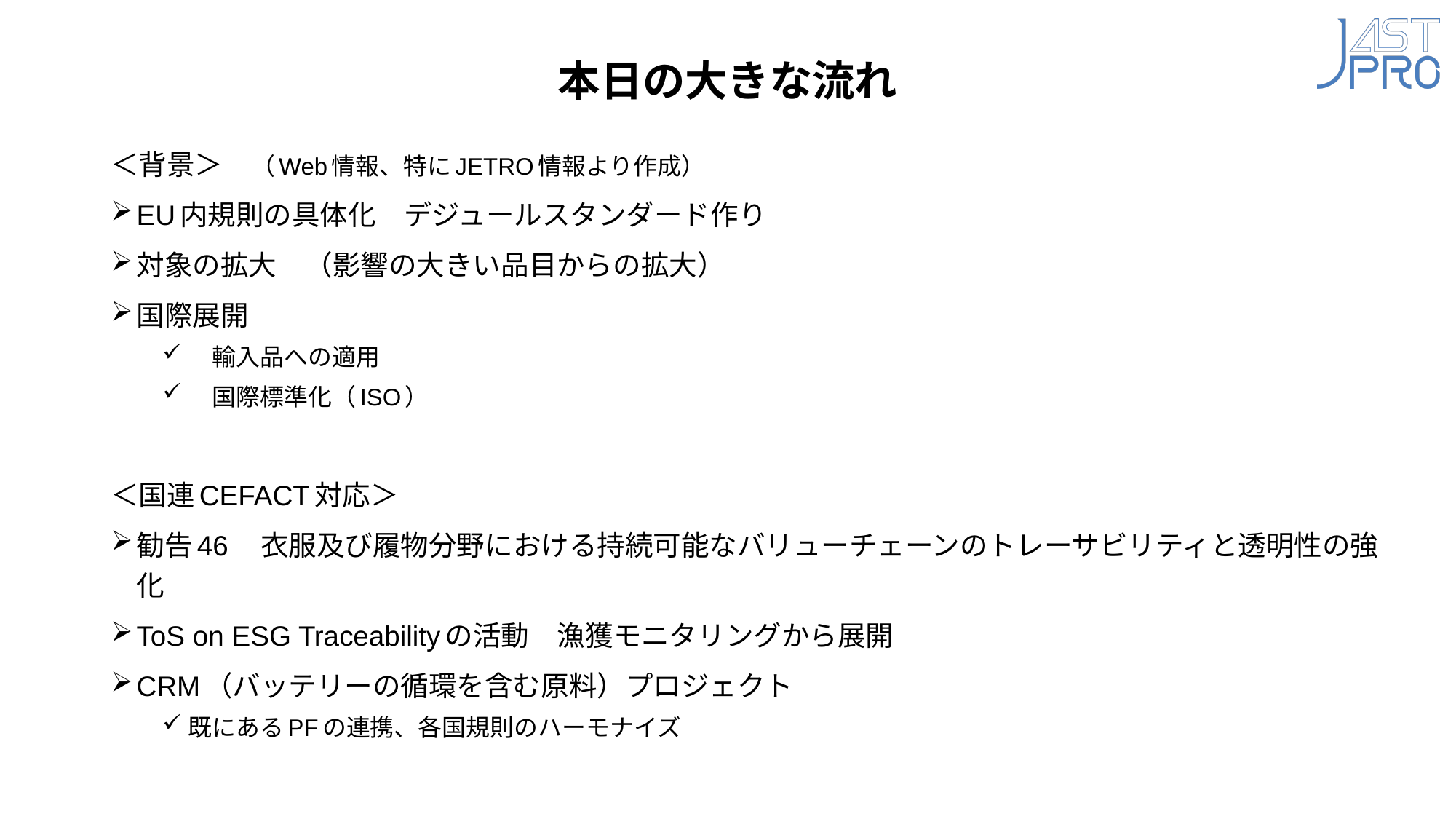

# 本日の大きな流れ
＜背景＞　（Web情報、特にJETRO情報より作成）
EU内規則の具体化　デジュールスタンダード作り
対象の拡大　（影響の大きい品目からの拡大）
国際展開
　輸入品への適用
　国際標準化（ISO）

＜国連CEFACT対応＞
勧告46　衣服及び履物分野における持続可能なバリューチェーンのトレーサビリティと透明性の強化
ToS on ESG Traceabilityの活動　漁獲モニタリングから展開
CRM（バッテリーの循環を含む原料）プロジェクト
既にあるPFの連携、各国規則のハーモナイズ